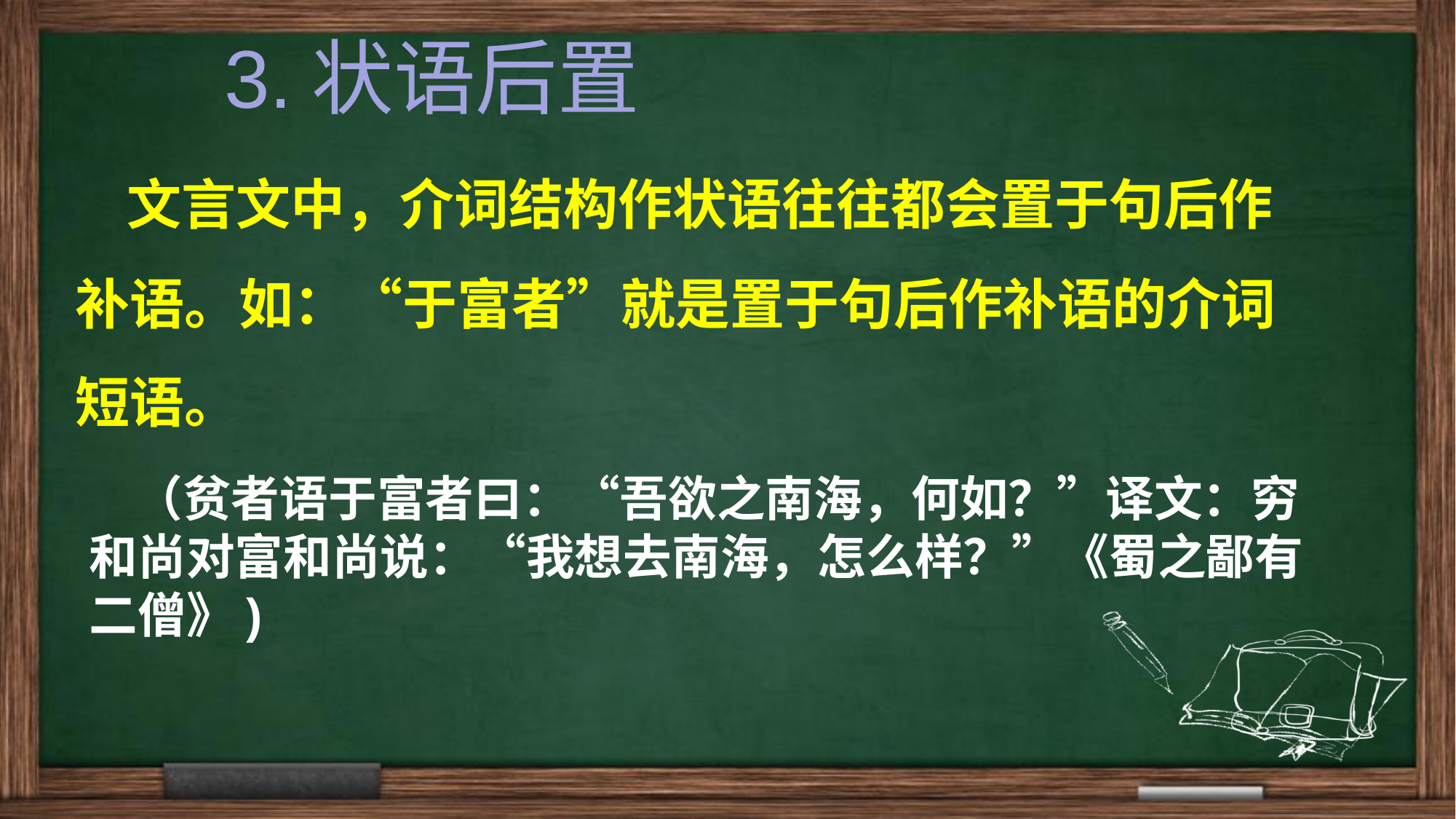

# 3.状语后置
   文言文中，介词结构作状语往往都会置于句后作补语。如：“于富者”就是置于句后作补语的介词短语。
   （贫者语于富者曰：“吾欲之南海，何如？”译文：穷和尚对富和尚说：“我想去南海，怎么样？”《蜀之鄙有二僧》)